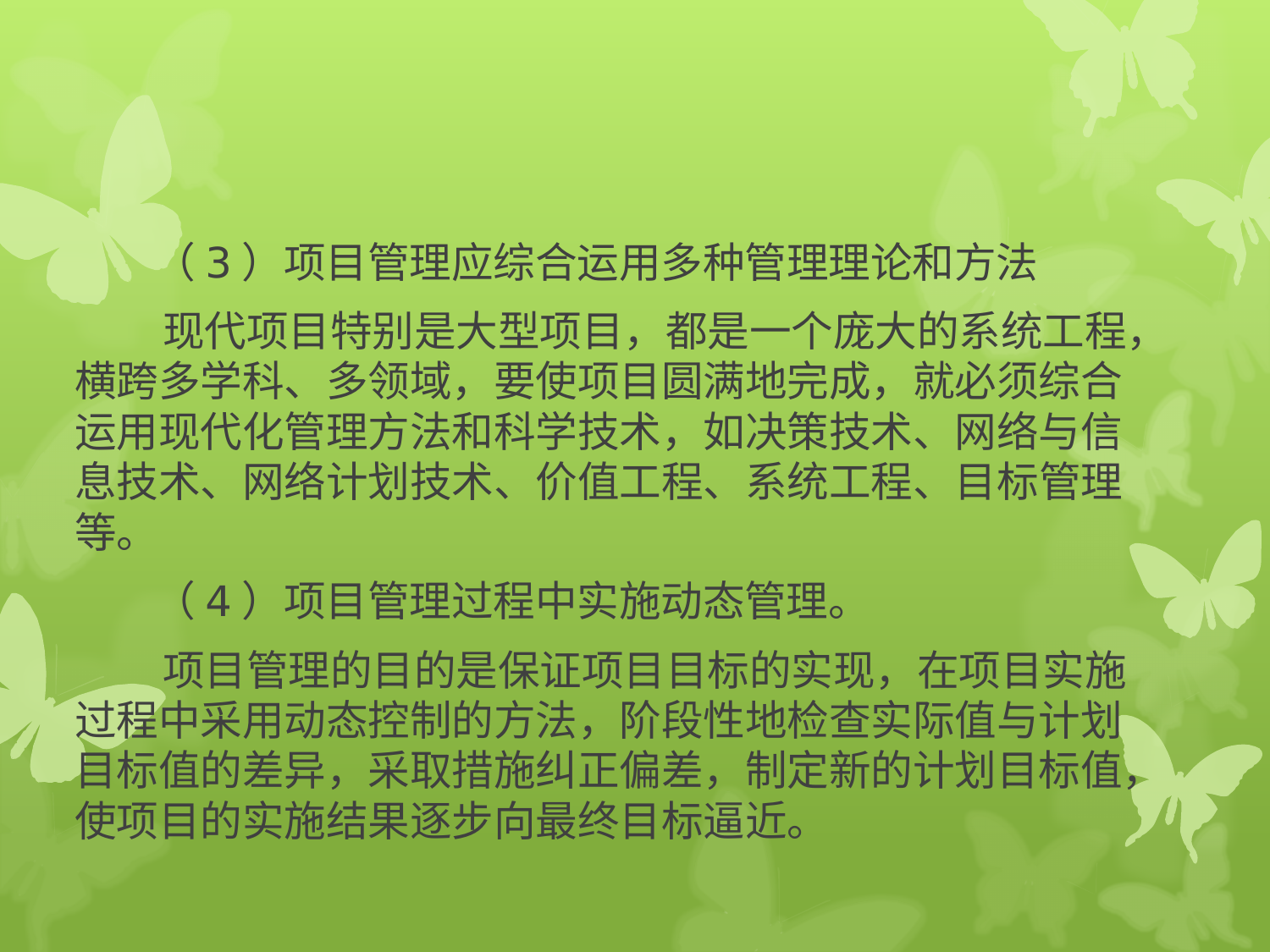

#
　　　（3）项目管理应综合运用多种管理理论和方法
　　　 现代项目特别是大型项目，都是一个庞大的系统工程，横跨多学科、多领域，要使项目圆满地完成，就必须综合运用现代化管理方法和科学技术，如决策技术、网络与信息技术、网络计划技术、价值工程、系统工程、目标管理等。
　　　（4）项目管理过程中实施动态管理。
　　　 项目管理的目的是保证项目目标的实现，在项目实施过程中采用动态控制的方法，阶段性地检查实际值与计划目标值的差异，采取措施纠正偏差，制定新的计划目标值，使项目的实施结果逐步向最终目标逼近。